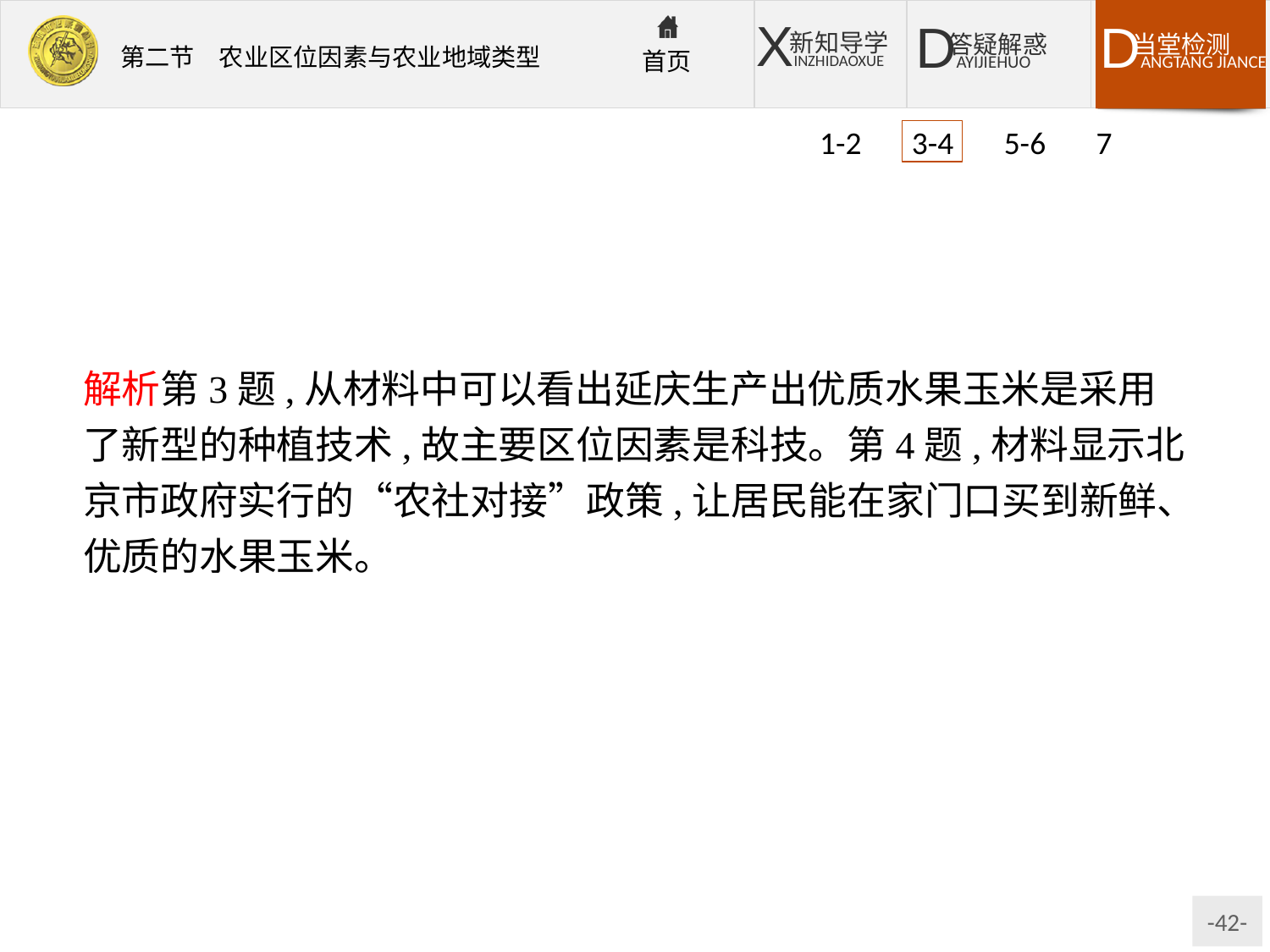

1-2       3-4       5-6       7

解析第3题,从材料中可以看出延庆生产出优质水果玉米是采用了新型的种植技术,故主要区位因素是科技。第4题,材料显示北京市政府实行的“农社对接”政策,让居民能在家门口买到新鲜、优质的水果玉米。
答案3.A　4.D